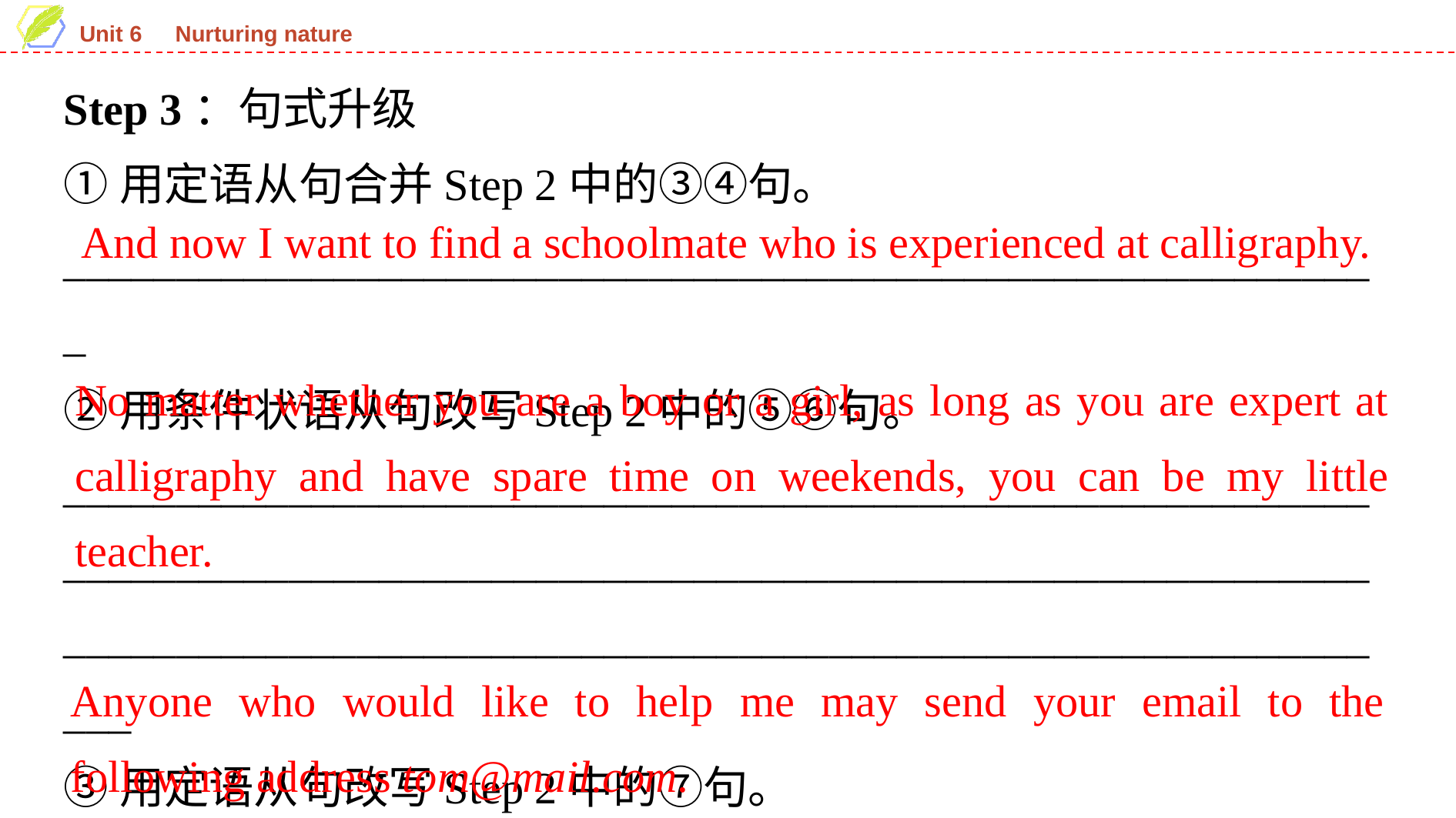

Step 3：句式升级
①用定语从句合并Step 2中的③④句。
___________________________________________________________
②用条件状语从句改写Step 2中的⑤⑥句。
_________________________________________________________________________________________________________________________________________________________________________________
③用定语从句改写Step 2中的⑦句。
______________________________________________________________________________________________________________________
And now I want to find a schoolmate who is experienced at calligraphy.
No matter whether you are a boy or a girl, as long as you are expert at calligraphy and have spare time on weekends, you can be my little teacher.
Anyone who would like to help me may send your email to the following address tom@mail.com.